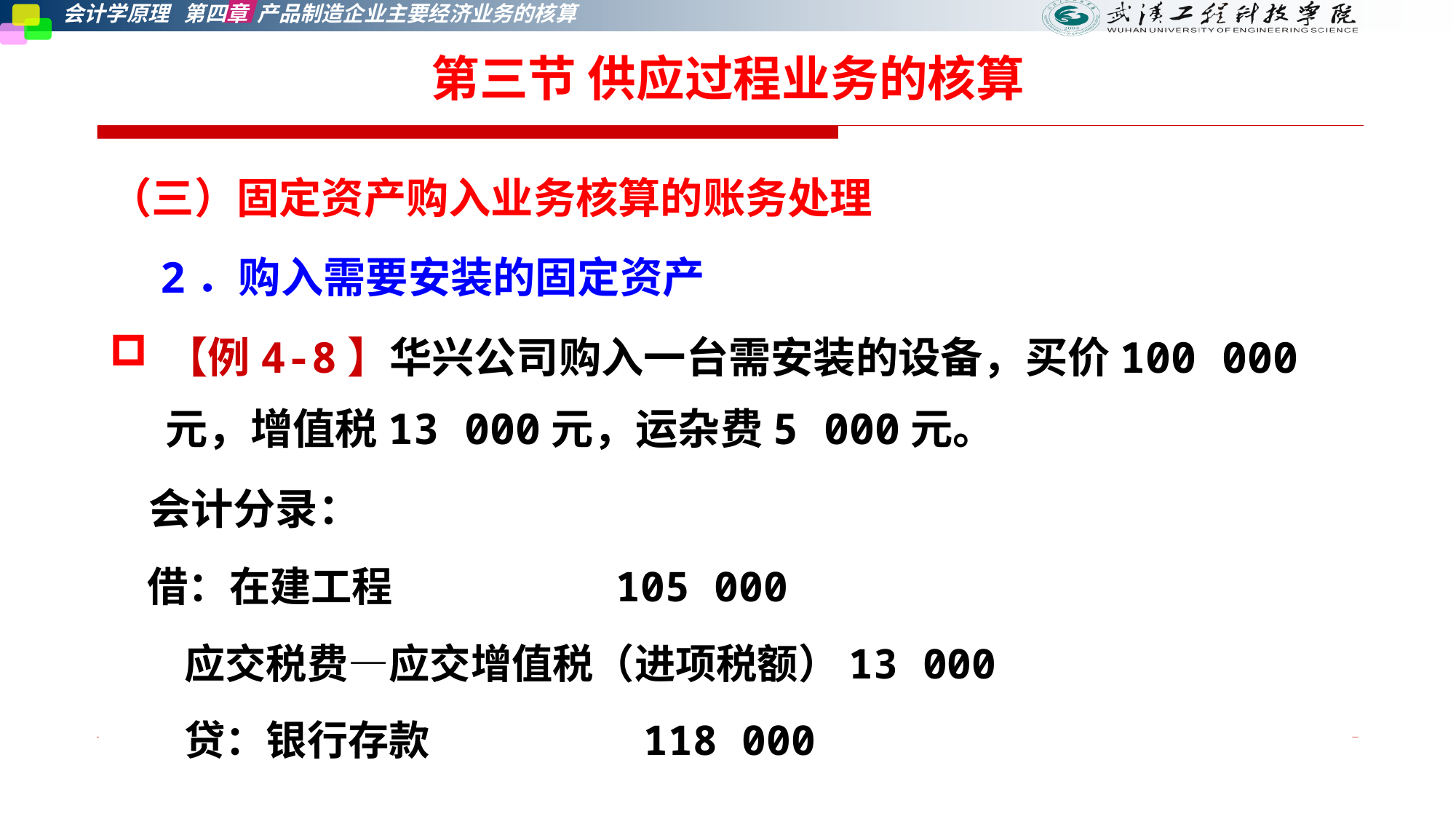

第三节 供应过程业务的核算
（三）固定资产购入业务核算的账务处理
  2．购入需要安装的固定资产
【例4-8】华兴公司购入一台需安装的设备，买价100 000元，增值税13 000元，运杂费5 000元。
   会计分录：
   借：在建工程                       105 000
       应交税费—应交增值税（进项税额）13 000
       贷：银行存款                      118 000